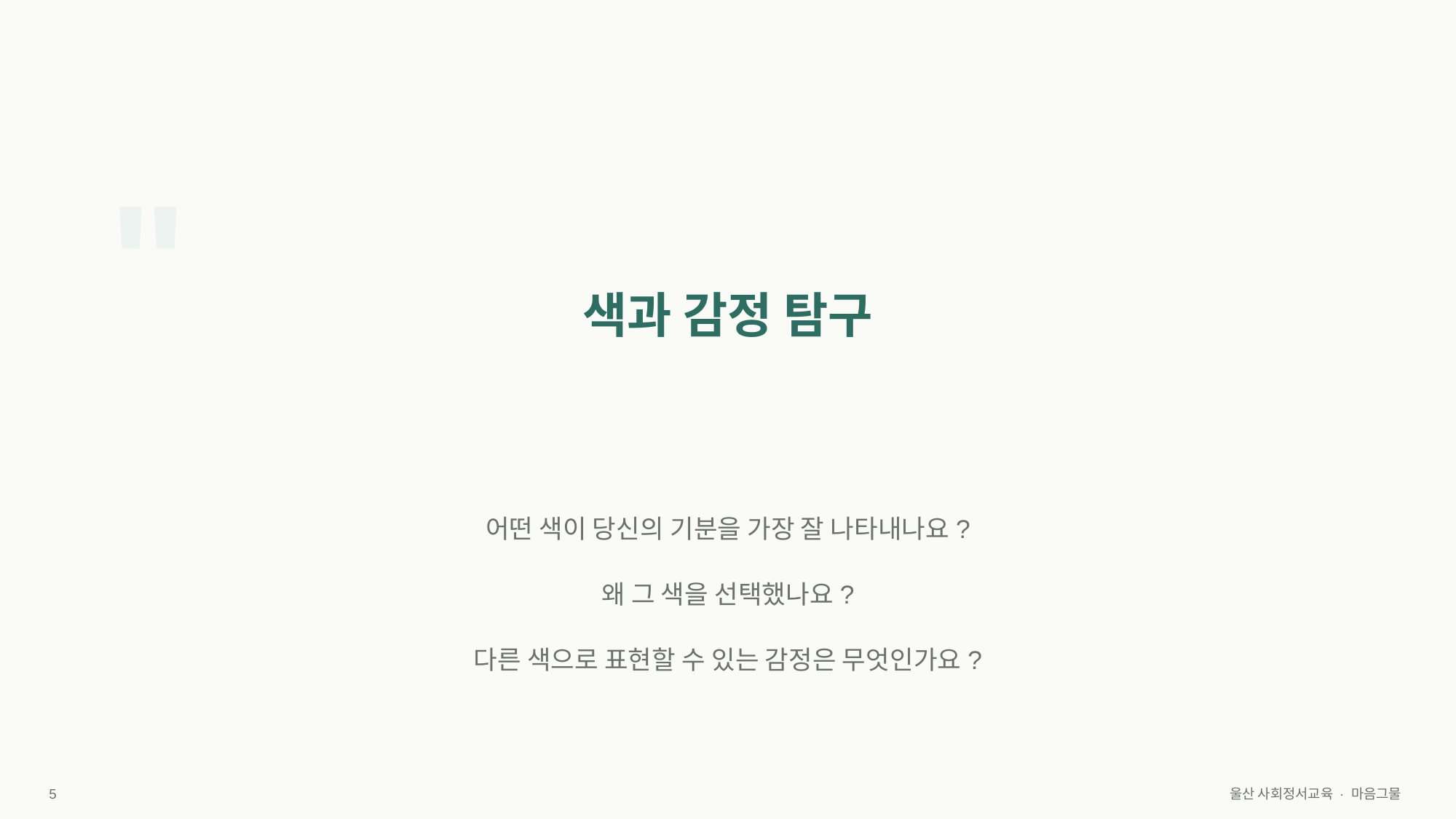

"
색과 감정 탐구
어떤 색이 당신의 기분을 가장 잘 나타내나요?
왜 그 색을 선택했나요?
다른 색으로 표현할 수 있는 감정은 무엇인가요?
5
울산 사회정서교육 · 마음그물